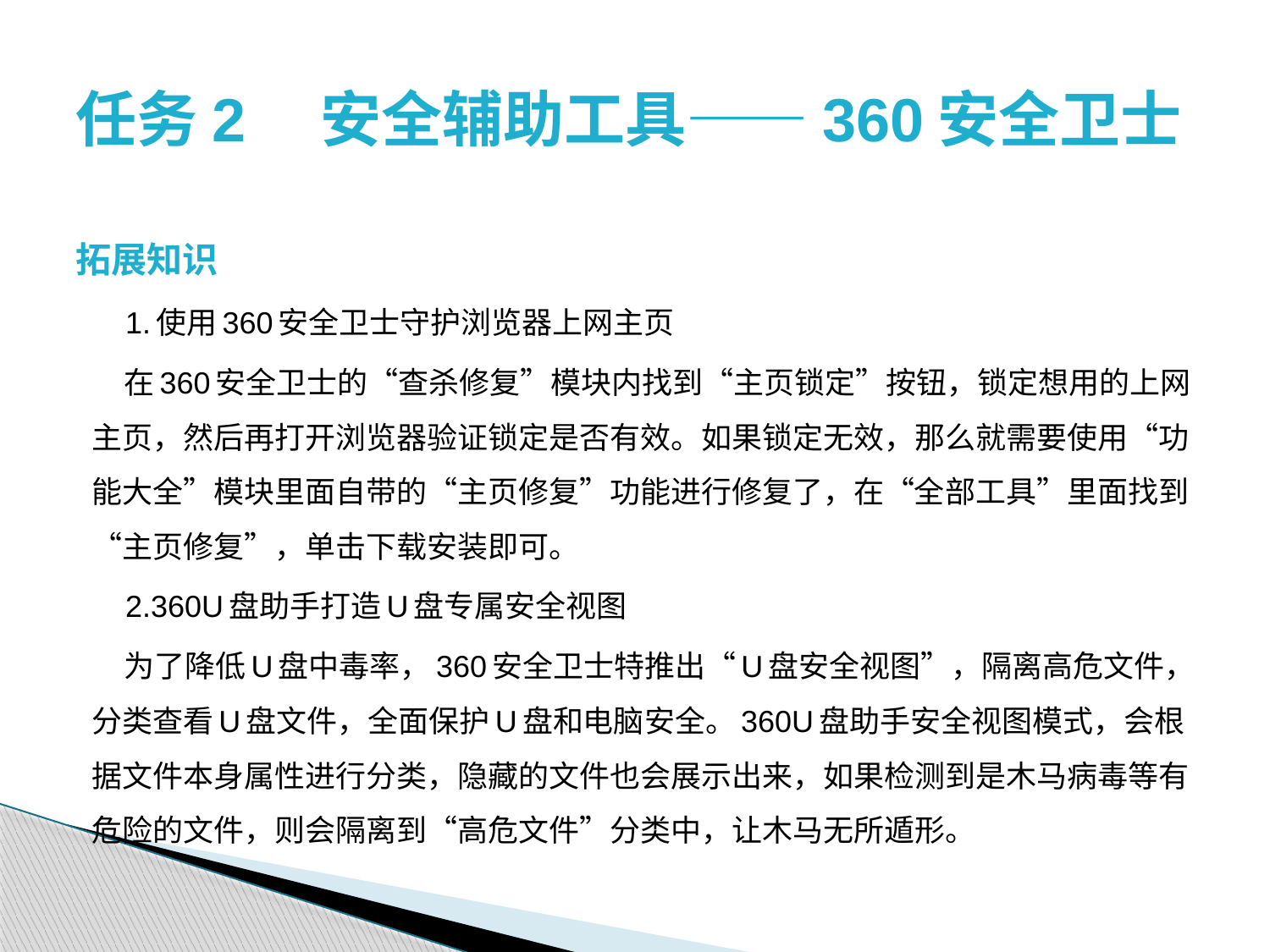

# 任务2　安全辅助工具——360安全卫士
拓展知识
    1.使用360安全卫士守护浏览器上网主页
    在360安全卫士的“查杀修复”模块内找到“主页锁定”按钮，锁定想用的上网主页，然后再打开浏览器验证锁定是否有效。如果锁定无效，那么就需要使用“功能大全”模块里面自带的“主页修复”功能进行修复了，在“全部工具”里面找到“主页修复”，单击下载安装即可。
    2.360U盘助手打造U盘专属安全视图
    为了降低U盘中毒率，360安全卫士特推出“U盘安全视图”，隔离高危文件，分类查看U盘文件，全面保护U盘和电脑安全。360U盘助手安全视图模式，会根据文件本身属性进行分类，隐藏的文件也会展示出来，如果检测到是木马病毒等有危险的文件，则会隔离到“高危文件”分类中，让木马无所遁形。